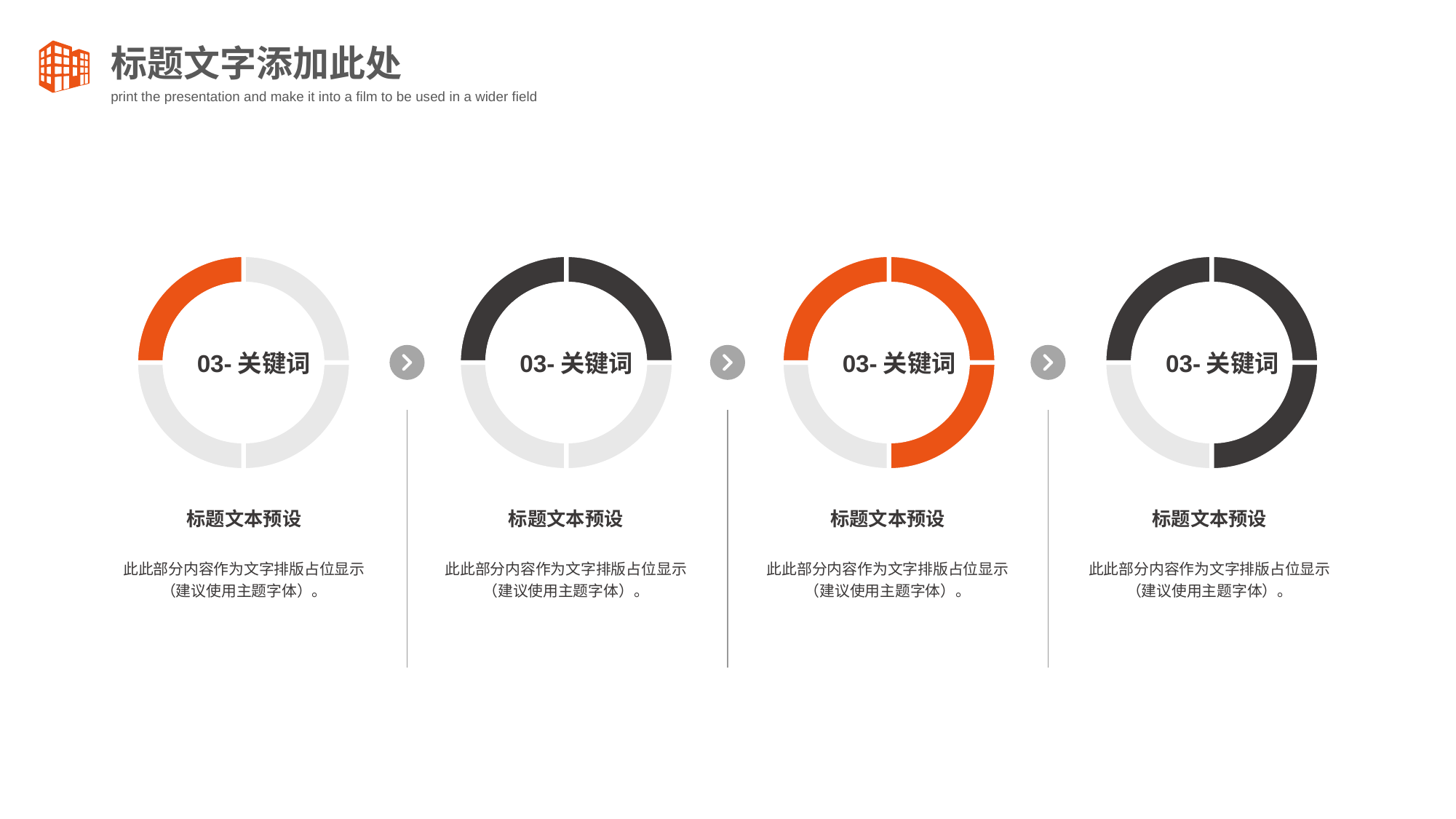

03-关键词

03-关键词

03-关键词

03-关键词

标题文本预设
标题文本预设
标题文本预设
标题文本预设
此此部分内容作为文字排版占位显示（建议使用主题字体）。
此此部分内容作为文字排版占位显示（建议使用主题字体）。
此此部分内容作为文字排版占位显示（建议使用主题字体）。
此此部分内容作为文字排版占位显示（建议使用主题字体）。